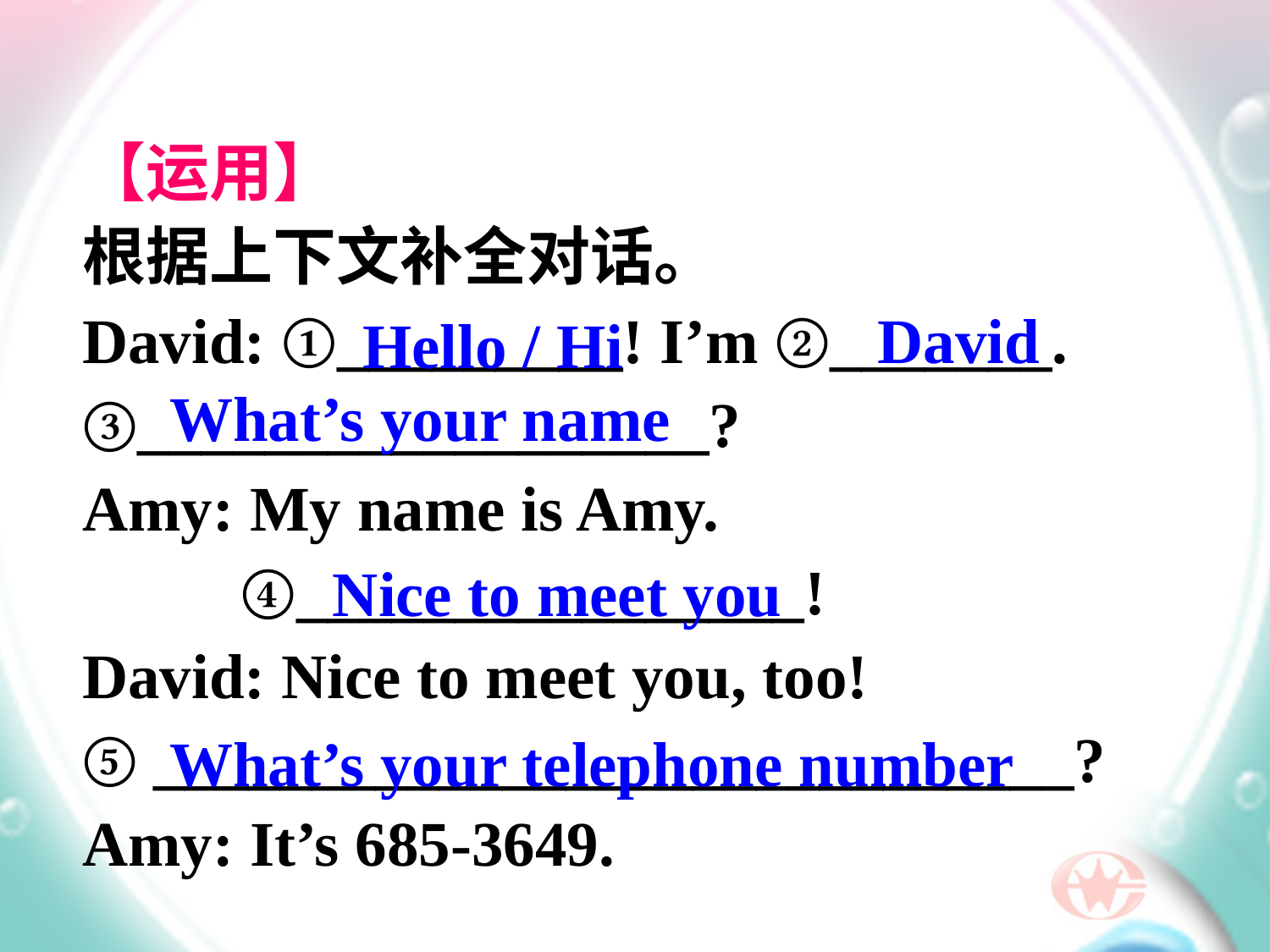

【运用】
根据上下文补全对话。
David: ①_________! I’m ②_______. ③__________________?
Amy: My name is Amy.
          ④________________!
David: Nice to meet you, too!
⑤ _____________________________?
Amy: It’s 685-3649.
David
Hello / Hi
What’s your name
Nice to meet you
What’s your telephone number